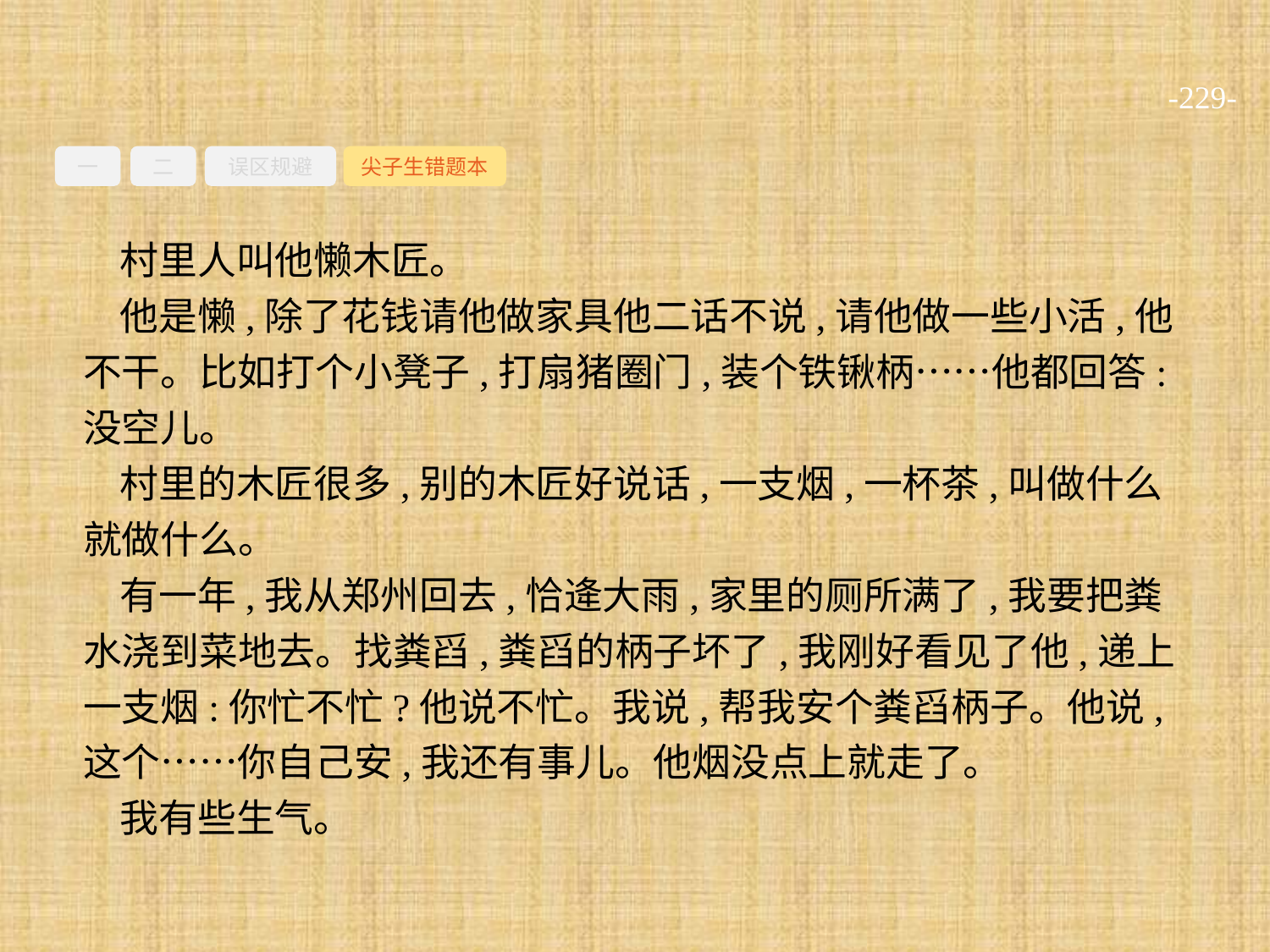

-229-
一
二
误区规避
尖子生错题本
村里人叫他懒木匠。
他是懒,除了花钱请他做家具他二话不说,请他做一些小活,他不干。比如打个小凳子,打扇猪圈门,装个铁锹柄……他都回答:没空儿。
村里的木匠很多,别的木匠好说话,一支烟,一杯茶,叫做什么就做什么。
有一年,我从郑州回去,恰逄大雨,家里的厕所满了,我要把粪水浇到菜地去。找粪舀,粪舀的柄子坏了,我刚好看见了他,递上一支烟:你忙不忙?他说不忙。我说,帮我安个粪舀柄子。他说,这个……你自己安,我还有事儿。他烟没点上就走了。
我有些生气。